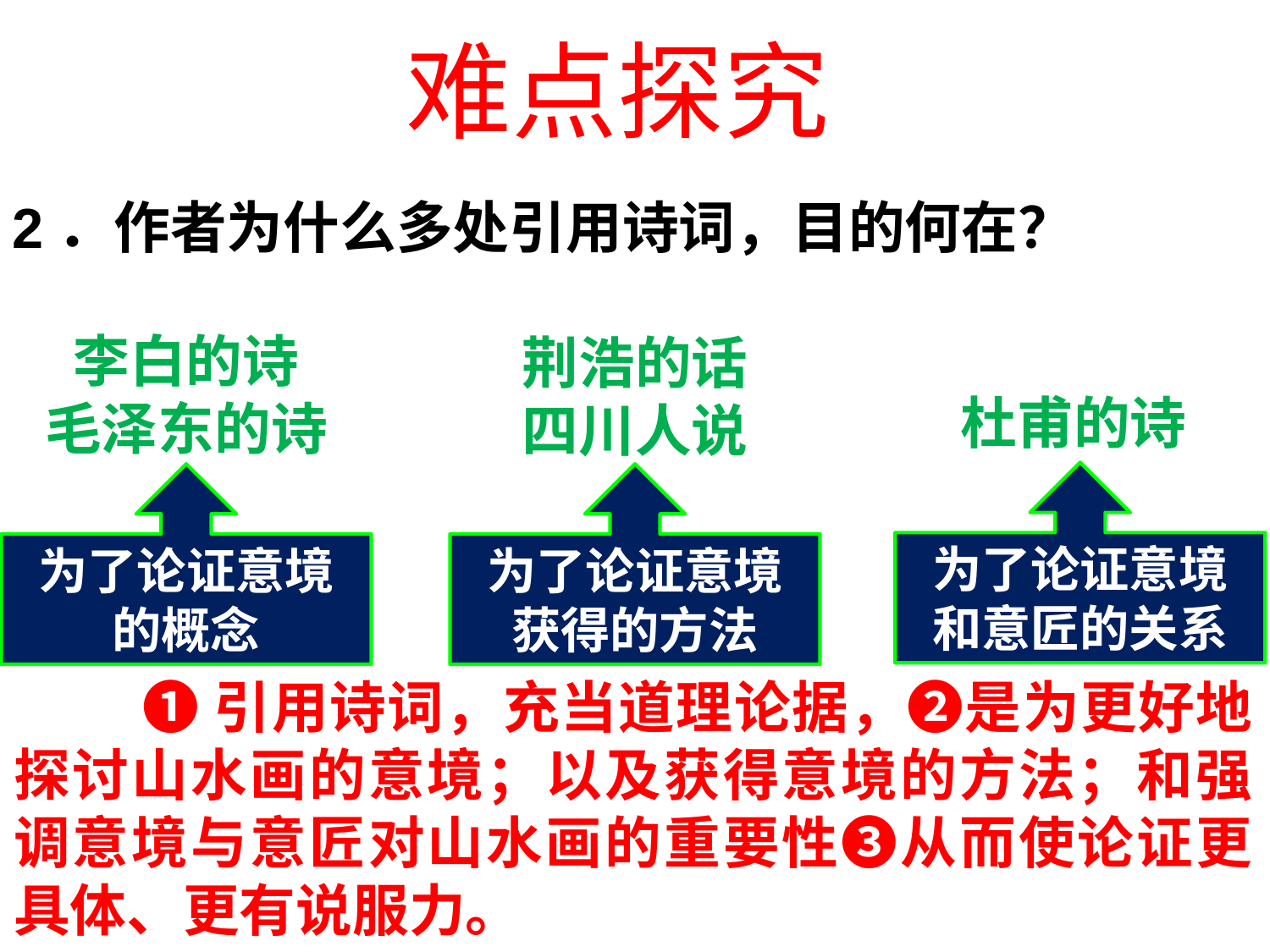

难点探究
2．作者为什么多处引用诗词，目的何在？
李白的诗
毛泽东的诗
荆浩的话
四川人说
杜甫的诗
为了论证意境和意匠的关系
为了论证意境的概念
为了论证意境获得的方法
         ❶引用诗词，充当道理论据，❷是为更好地探讨山水画的意境；以及获得意境的方法；和强调意境与意匠对山水画的重要性❸从而使论证更具体、更有说服力。